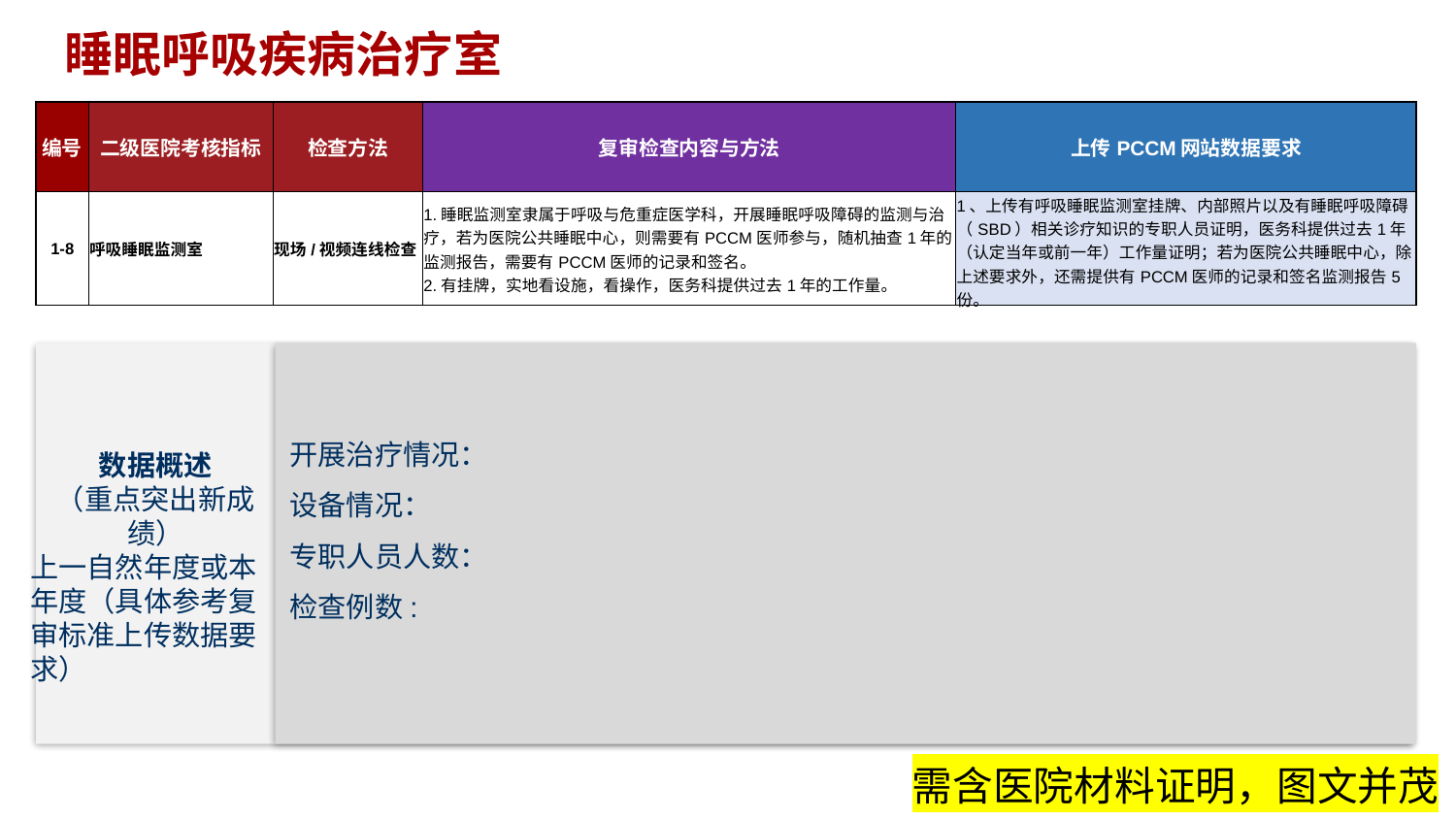

# 睡眠呼吸疾病治疗室
| 编号 | 二级医院考核指标 | 检查方法 | 复审检查内容与方法 | 上传PCCM网站数据要求 |
| --- | --- | --- | --- | --- |
| 1-8 | 呼吸睡眠监测室 | 现场/视频连线检查 | 1.睡眠监测室隶属于呼吸与危重症医学科，开展睡眠呼吸障碍的监测与治疗，若为医院公共睡眠中心，则需要有PCCM医师参与，随机抽查1年的监测报告，需要有PCCM医师的记录和签名。 2.有挂牌，实地看设施，看操作，医务科提供过去1年的工作量。 | 1、上传有呼吸睡眠监测室挂牌、内部照片以及有睡眠呼吸障碍（SBD）相关诊疗知识的专职人员证明，医务科提供过去1年（认定当年或前一年）工作量证明；若为医院公共睡眠中心，除上述要求外，还需提供有PCCM医师的记录和签名监测报告5份。 |
开展治疗情况：
设备情况：
专职人员人数：
检查例数:

数据概述
（重点突出新成绩）
上一自然年度或本年度（具体参考复审标准上传数据要求）

需含医院材料证明，图文并茂